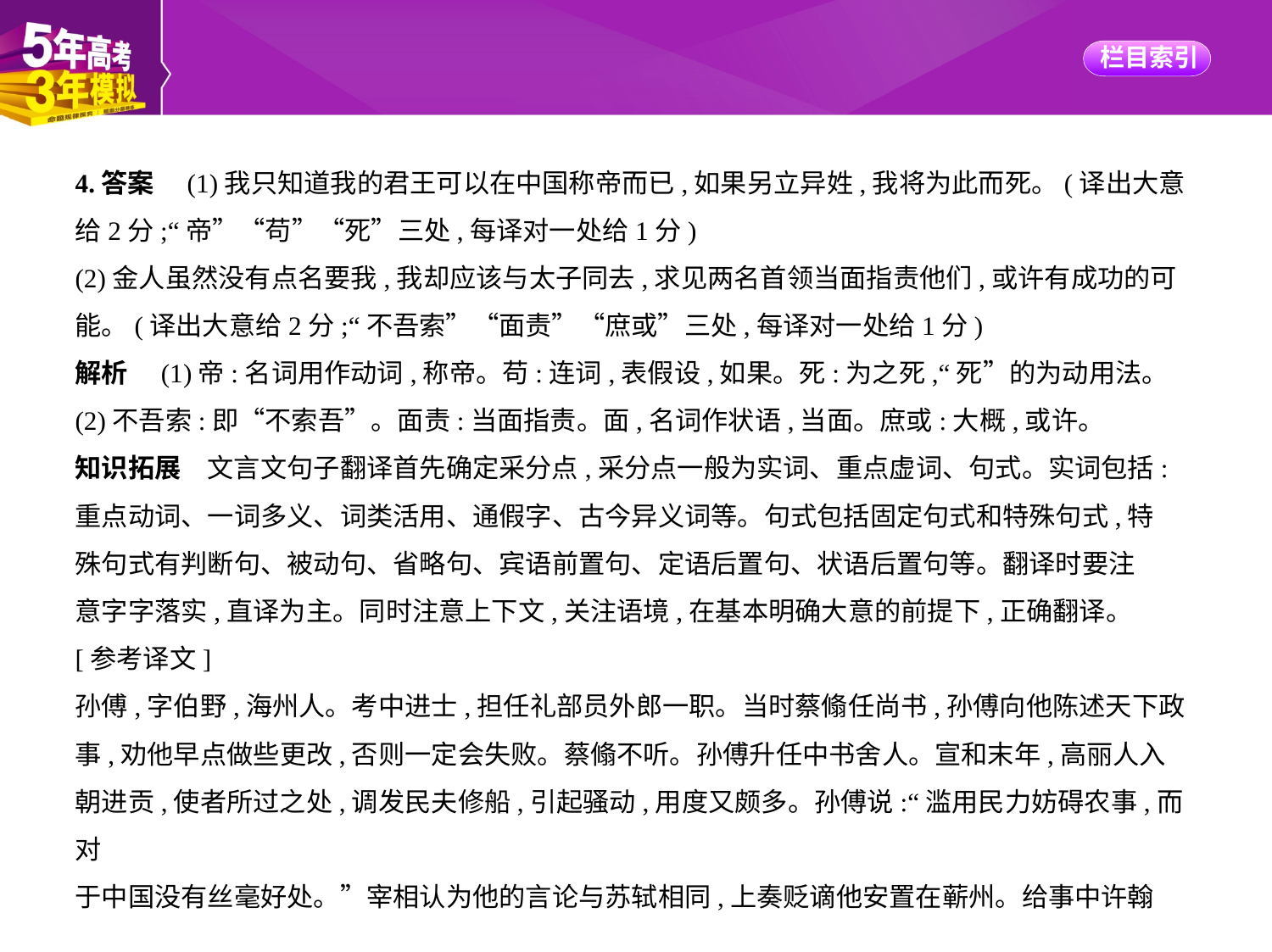

4.答案　(1)我只知道我的君王可以在中国称帝而已,如果另立异姓,我将为此而死。(译出大意
给2分;“帝”“苟”“死”三处,每译对一处给1分)
(2)金人虽然没有点名要我,我却应该与太子同去,求见两名首领当面指责他们,或许有成功的可
能。(译出大意给2分;“不吾索”“面责”“庶或”三处,每译对一处给1分)
解析　(1)帝:名词用作动词,称帝。苟:连词,表假设,如果。死:为之死,“死”的为动用法。
(2)不吾索:即“不索吾”。面责:当面指责。面,名词作状语,当面。庶或:大概,或许。
知识拓展　文言文句子翻译首先确定采分点,采分点一般为实词、重点虚词、句式。实词包括:
重点动词、一词多义、词类活用、通假字、古今异义词等。句式包括固定句式和特殊句式,特
殊句式有判断句、被动句、省略句、宾语前置句、定语后置句、状语后置句等。翻译时要注
意字字落实,直译为主。同时注意上下文,关注语境,在基本明确大意的前提下,正确翻译。
[参考译文]
孙傅,字伯野,海州人。考中进士,担任礼部员外郎一职。当时蔡翛任尚书,孙傅向他陈述天下政
事,劝他早点做些更改,否则一定会失败。蔡翛不听。孙傅升任中书舍人。宣和末年,高丽人入
朝进贡,使者所过之处,调发民夫修船,引起骚动,用度又颇多。孙傅说:“滥用民力妨碍农事,而对
于中国没有丝毫好处。”宰相认为他的言论与苏轼相同,上奏贬谪他安置在蕲州。给事中许翰